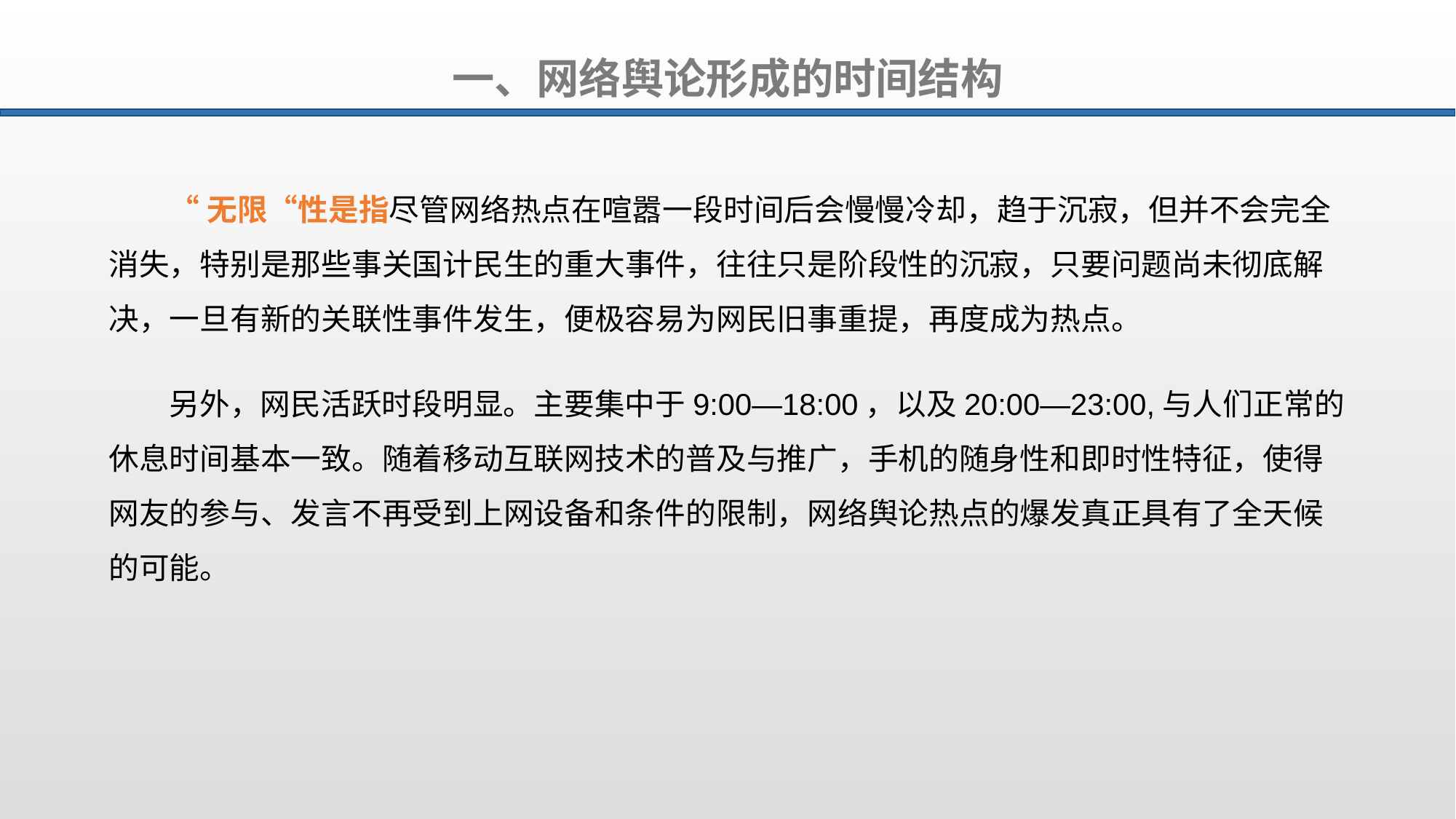

一、网络舆论形成的时间结构

“无限“性是指尽管网络热点在喧嚣一段时间后会慢慢冷却，趋于沉寂，但并不会完全消失，特别是那些事关国计民生的重大事件，往往只是阶段性的沉寂，只要问题尚未彻底解决，一旦有新的关联性事件发生，便极容易为网民旧事重提，再度成为热点。
另外，网民活跃时段明显。主要集中于9:00—18:00，以及20:00—23:00,与人们正常的休息时间基本一致。随着移动互联网技术的普及与推广，手机的随身性和即时性特征，使得网友的参与、发言不再受到上网设备和条件的限制，网络舆论热点的爆发真正具有了全天候的可能。